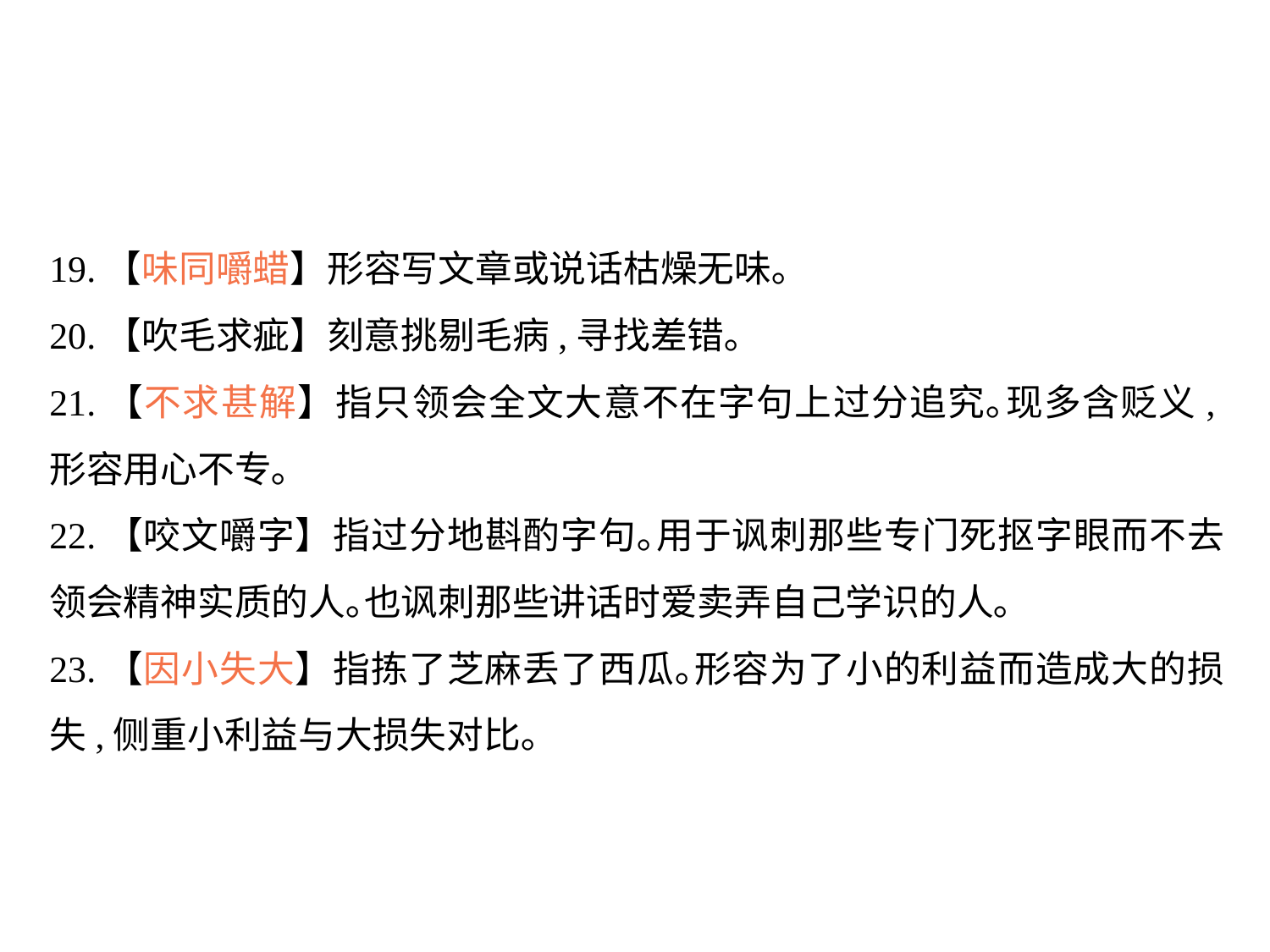

19.【味同嚼蜡】形容写文章或说话枯燥无味｡
20.【吹毛求疵】刻意挑剔毛病,寻找差错｡
21.【不求甚解】指只领会全文大意不在字句上过分追究｡现多含贬义,形容用心不专｡
22.【咬文嚼字】指过分地斟酌字句｡用于讽刺那些专门死抠字眼而不去领会精神实质的人｡也讽刺那些讲话时爱卖弄自己学识的人｡
23.【因小失大】指拣了芝麻丢了西瓜｡形容为了小的利益而造成大的损失,侧重小利益与大损失对比｡